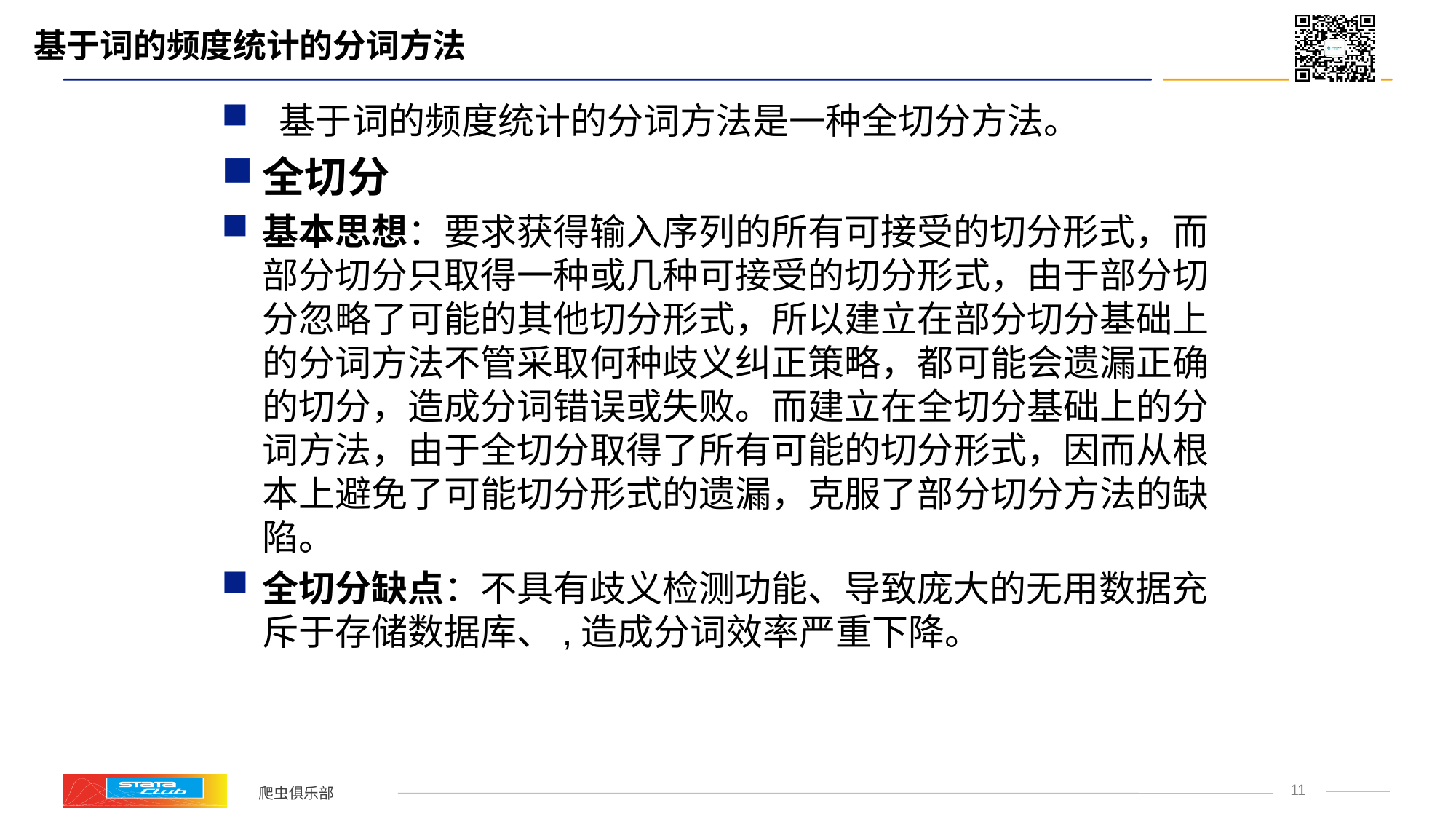

# 基于词的频度统计的分词方法
 基于词的频度统计的分词方法是一种全切分方法。
全切分
基本思想：要求获得输入序列的所有可接受的切分形式，而部分切分只取得一种或几种可接受的切分形式，由于部分切分忽略了可能的其他切分形式，所以建立在部分切分基础上的分词方法不管采取何种歧义纠正策略，都可能会遗漏正确的切分，造成分词错误或失败。而建立在全切分基础上的分词方法，由于全切分取得了所有可能的切分形式，因而从根本上避免了可能切分形式的遗漏，克服了部分切分方法的缺陷。
全切分缺点：不具有歧义检测功能、导致庞大的无用数据充斥于存储数据库、,造成分词效率严重下降。